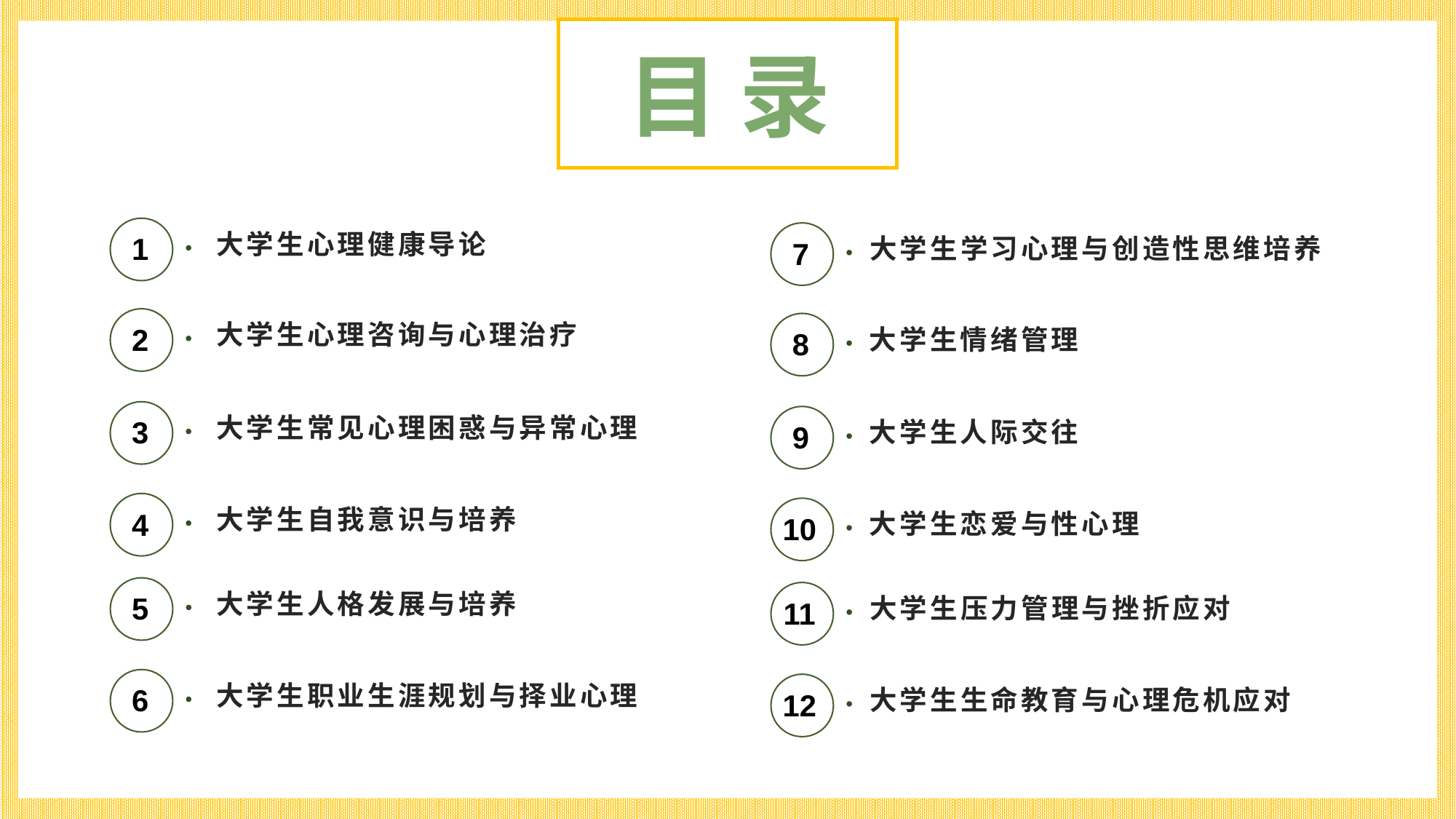

目 录

1

大学生心理健康导论

7

大学生学习心理与创造性思维培养

2

大学生心理咨询与心理治疗

8

大学生情绪管理

3

大学生常见心理困惑与异常心理

9

大学生人际交往

4

大学生自我意识与培养

10

大学生恋爱与性心理

5

大学生人格发展与培养

11

大学生压力管理与挫折应对

6

大学生职业生涯规划与择业心理

12

大学生生命教育与心理危机应对